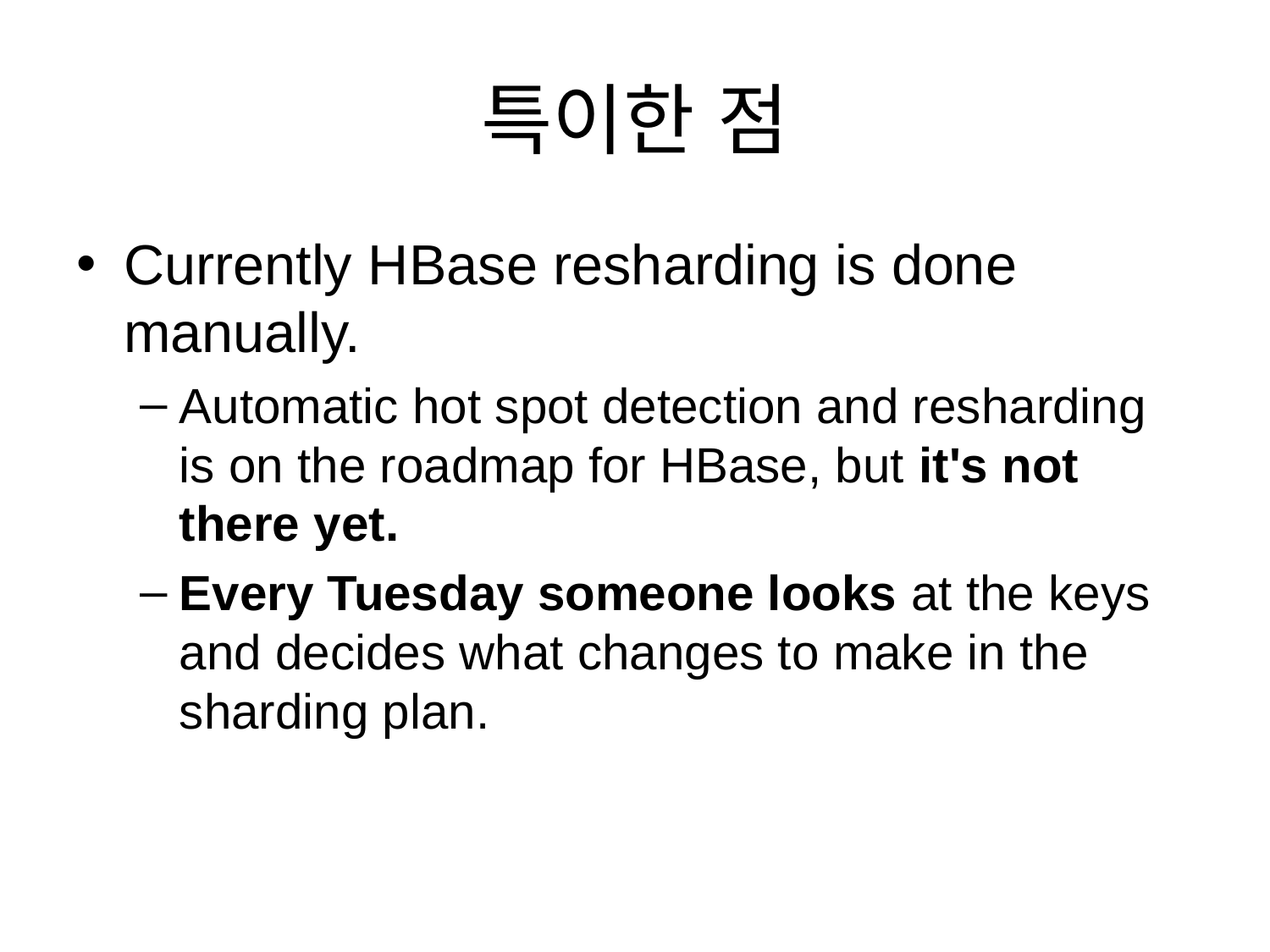

# 특이한 점
Currently HBase resharding is done manually.
Automatic hot spot detection and resharding is on the roadmap for HBase, but it's not there yet.
Every Tuesday someone looks at the keys and decides what changes to make in the sharding plan.